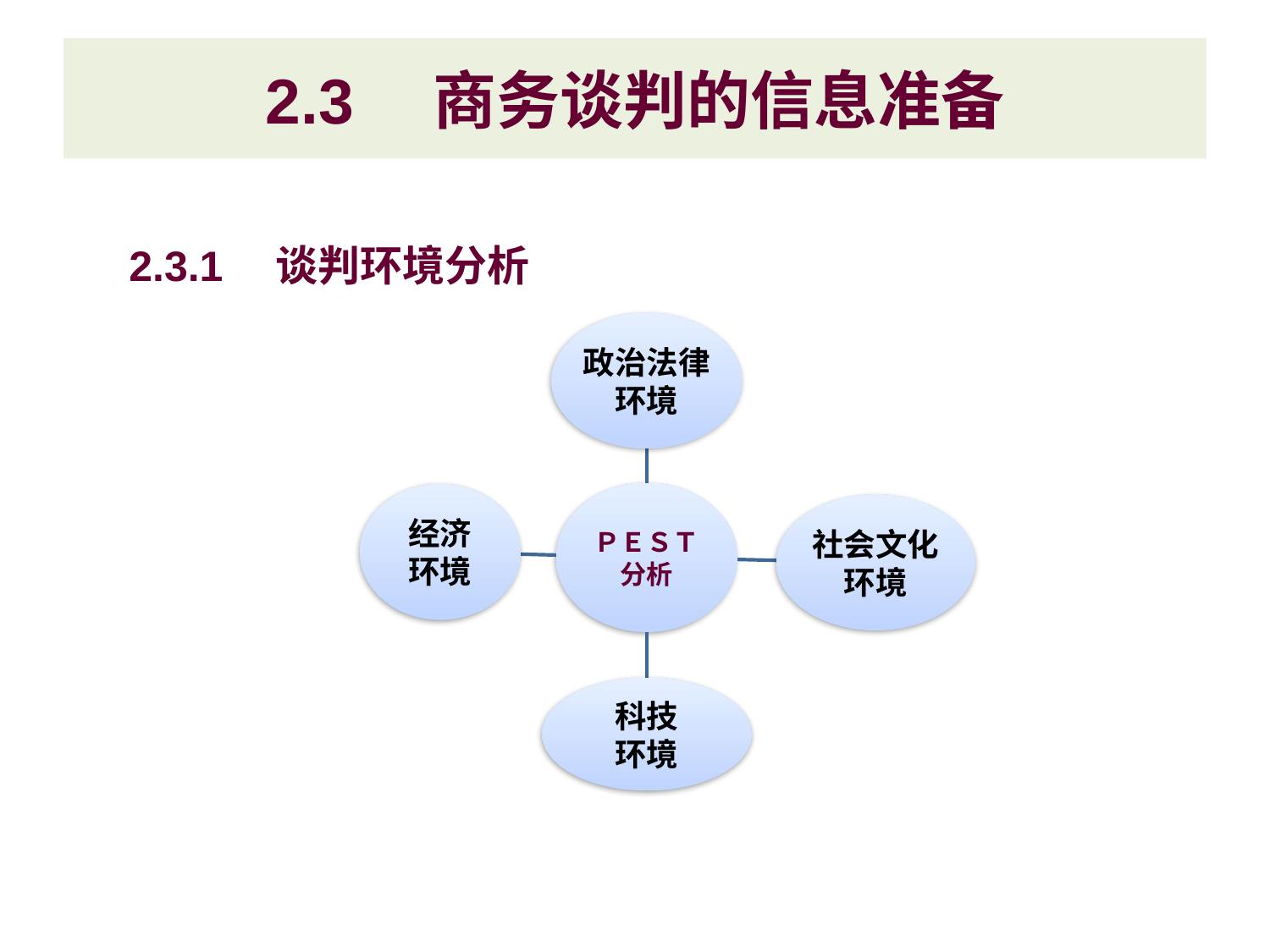

# 2.3　商务谈判的信息准备
2.3.1　谈判环境分析

ＰＥＳＴ
分析

政治法律环境

社会文化
环境

科技
环境

经济
环境